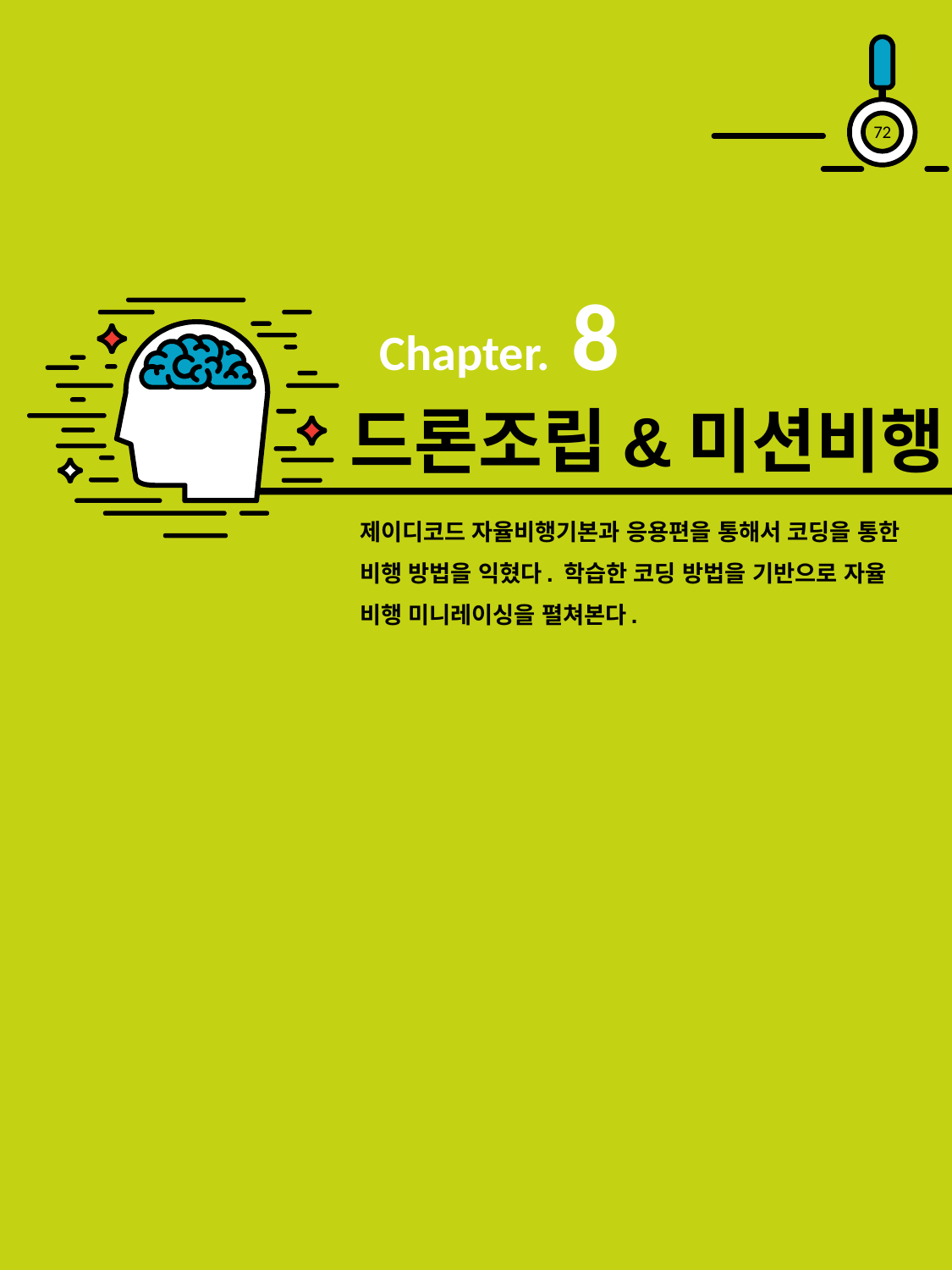

72
Chapter. 8
# 드론조립&미션비행
제이디코드 자율비행기본과 응용편을 통해서 코딩을 통한 비행 방법을 익혔다. 학습한 코딩 방법을 기반으로 자율 비행 미니레이싱을 펼쳐본다.